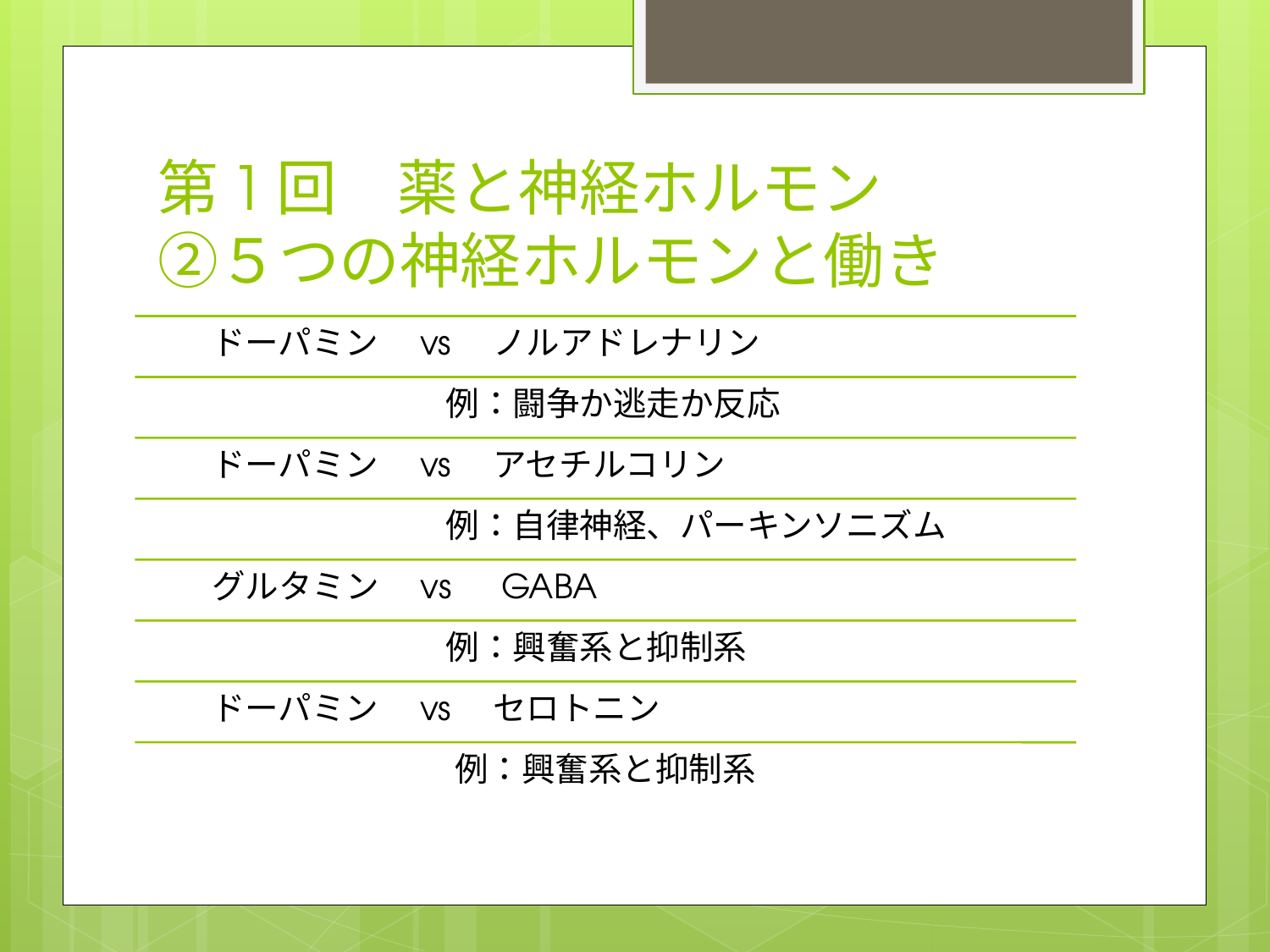

# 第1回　薬と神経ホルモン ②５つの神経ホルモンと働き
　　ドーパミン　vs　ノルアドレナリン
　　　　　　　　　例：闘争か逃走か反応
　　ドーパミン　vs　アセチルコリン
　　　　　　　　　例：自律神経、パーキンソニズム
　　グルタミン　vs　GABA
　　　　　　　　　例：興奮系と抑制系
　　ドーパミン　vs　セロトニン
例：興奮系と抑制系